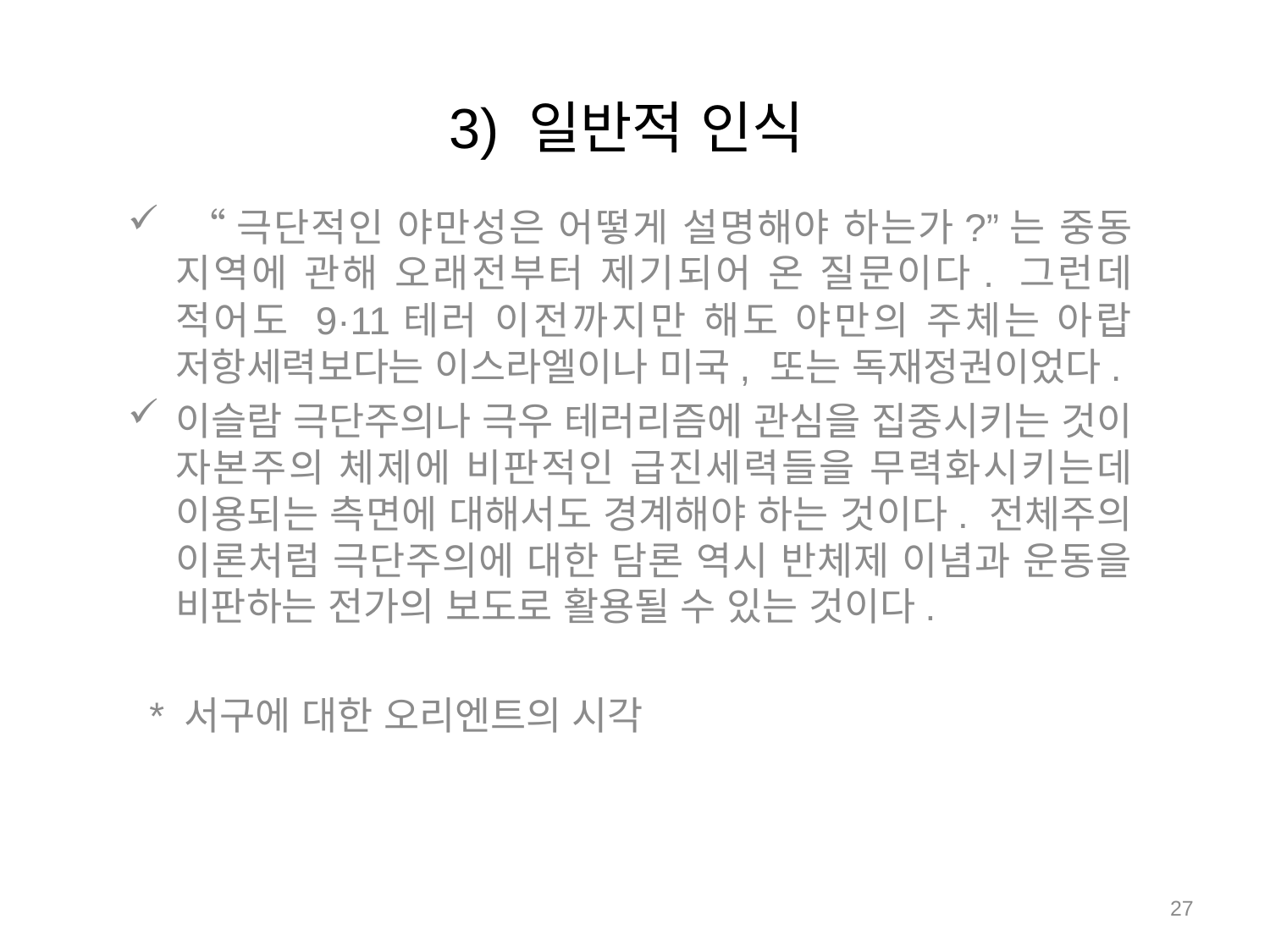

# 3) 일반적 인식
 “극단적인 야만성은 어떻게 설명해야 하는가?”는 중동 지역에 관해 오래전부터 제기되어 온 질문이다. 그런데 적어도 9·11테러 이전까지만 해도 야만의 주체는 아랍 저항세력보다는 이스라엘이나 미국, 또는 독재정권이었다.
이슬람 극단주의나 극우 테러리즘에 관심을 집중시키는 것이 자본주의 체제에 비판적인 급진세력들을 무력화시키는데 이용되는 측면에 대해서도 경계해야 하는 것이다. 전체주의 이론처럼 극단주의에 대한 담론 역시 반체제 이념과 운동을 비판하는 전가의 보도로 활용될 수 있는 것이다.

  * 서구에 대한 오리엔트의 시각

27